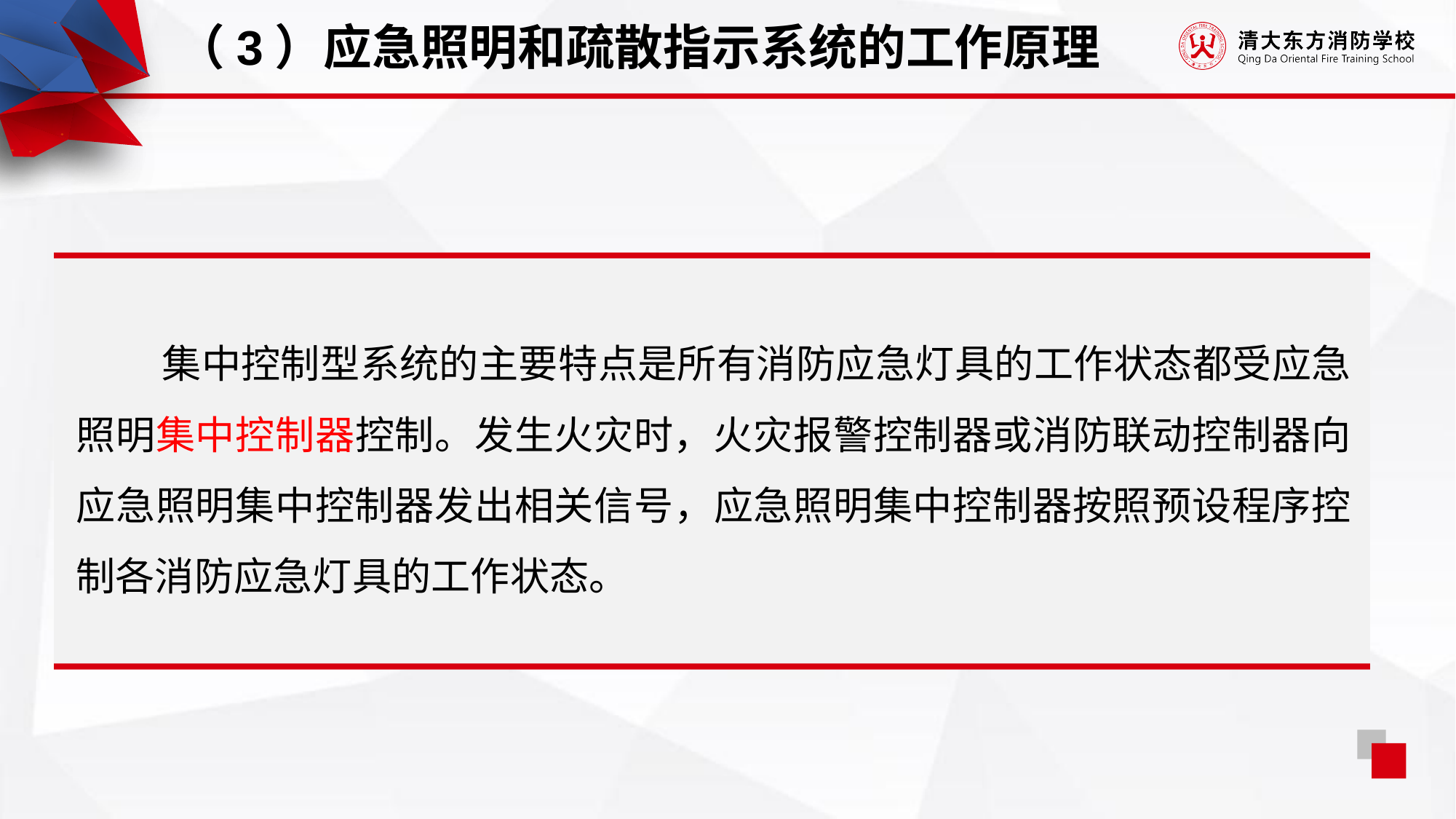

（3）应急照明和疏散指示系统的工作原理

集中控制型系统的主要特点是所有消防应急灯具的工作状态都受应急照明集中控制器控制。发生火灾时，火灾报警控制器或消防联动控制器向应急照明集中控制器发出相关信号，应急照明集中控制器按照预设程序控制各消防应急灯具的工作状态。